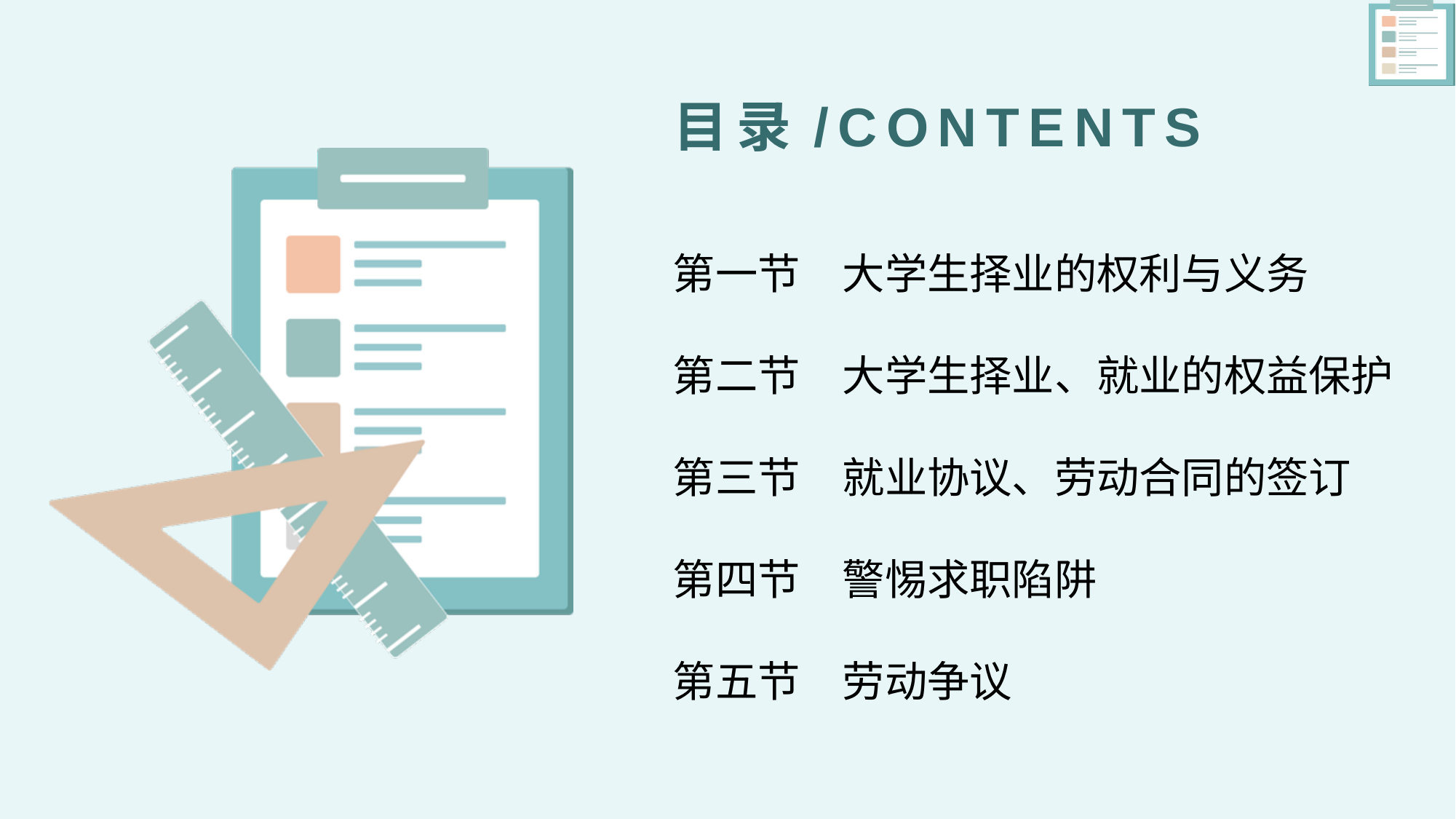

目录/CONTENTS
第一节　大学生择业的权利与义务
第二节　大学生择业、就业的权益保护
第三节　就业协议、劳动合同的签订
第四节　警惕求职陷阱
第五节　劳动争议